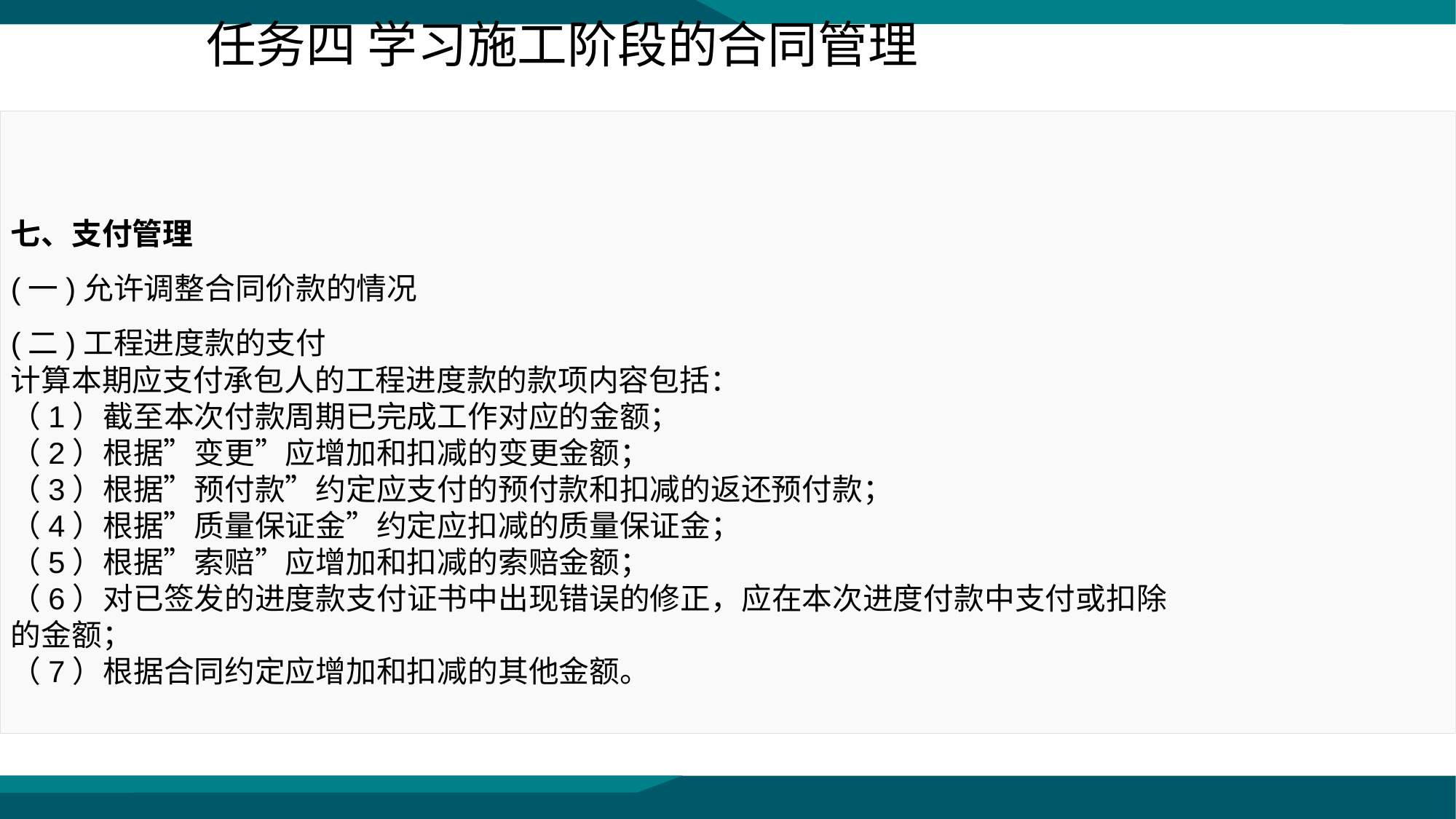

任务四 学习施工阶段的合同管理
七、支付管理
(一)允许调整合同价款的情况
(二)工程进度款的支付
计算本期应支付承包人的工程进度款的款项内容包括：
（1）截至本次付款周期已完成工作对应的金额；
（2）根据”变更”应增加和扣减的变更金额；
（3）根据”预付款”约定应支付的预付款和扣减的返还预付款；
（4）根据”质量保证金”约定应扣减的质量保证金；
（5）根据”索赔”应增加和扣减的索赔金额；
（6）对已签发的进度款支付证书中出现错误的修正，应在本次进度付款中支付或扣除的金额；
（7）根据合同约定应增加和扣减的其他金额。